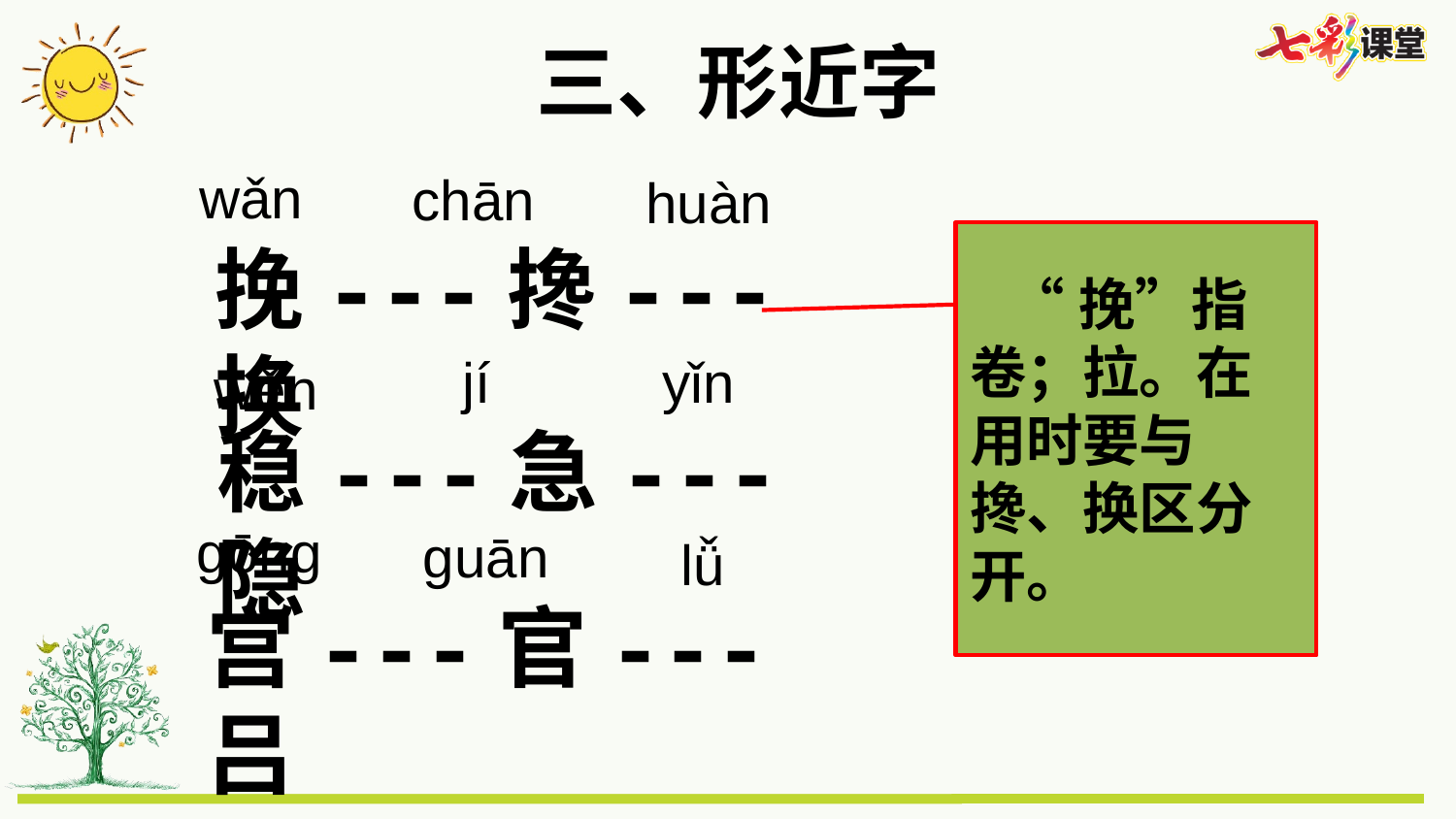

三、形近字
wǎn
chān
huàn
   “挽”指卷；拉。在用时要与搀、换区分开。
挽---搀---换
jí
yǐn
wěn
稳---急---隐
gōng
guān
lǚ
宫---官---吕